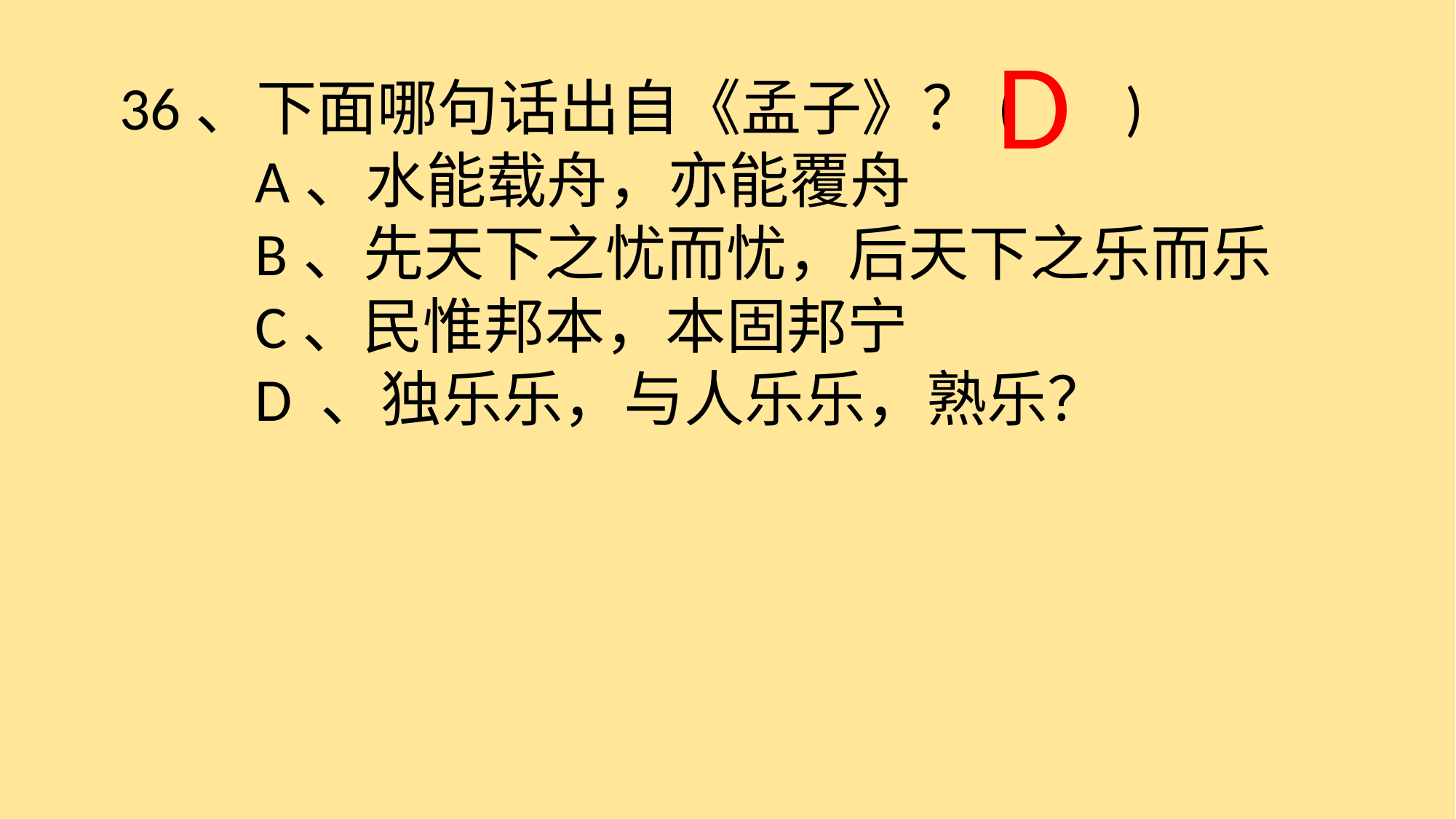

D
36、下面哪句话出自《孟子》？(        )
　　A、水能载舟，亦能覆舟
　　B、先天下之忧而忧，后天下之乐而乐
　　C、民惟邦本，本固邦宁
　　D 、独乐乐，与人乐乐，熟乐？